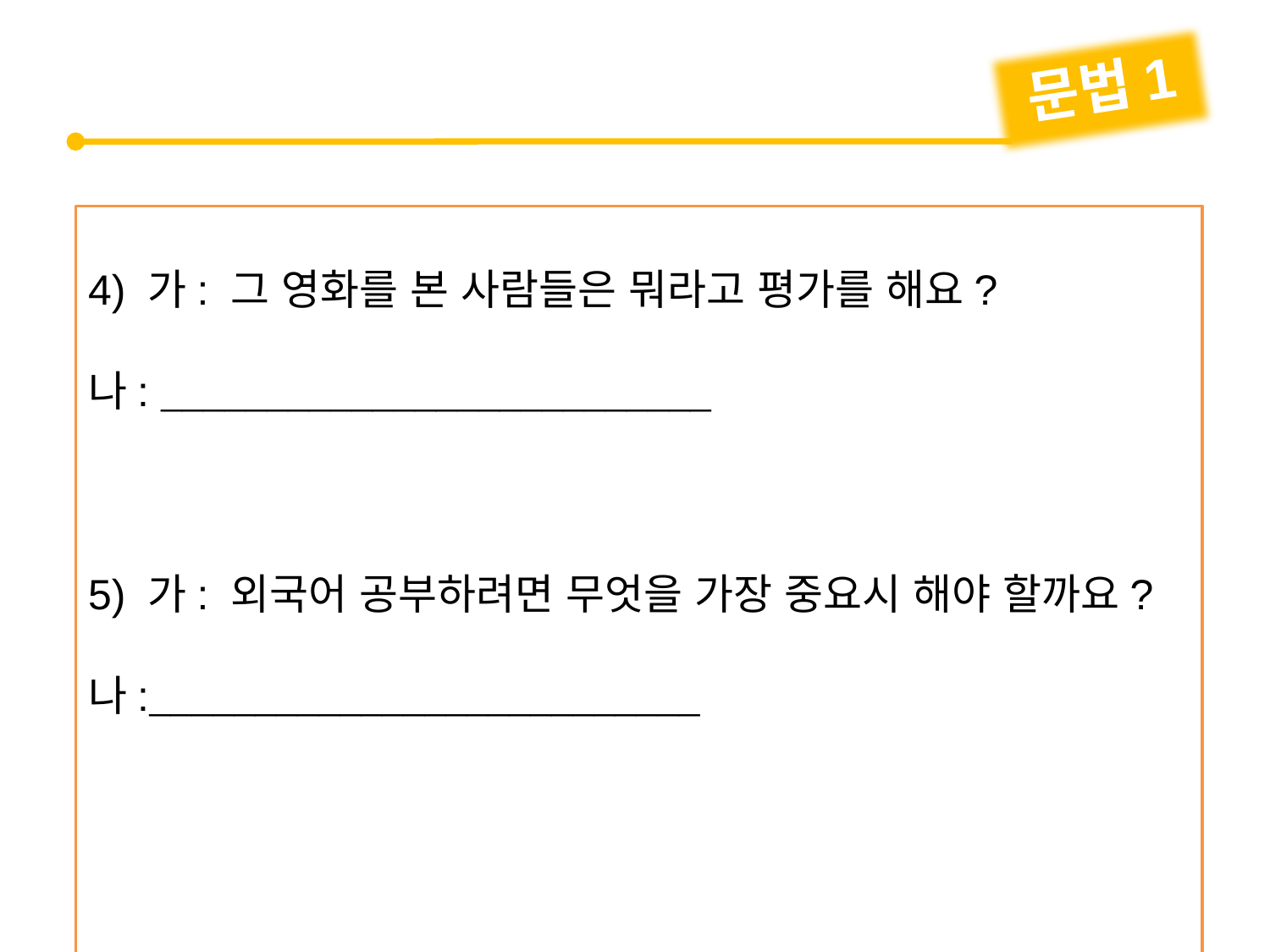

문법1

4) 가: 그 영화를 본 사람들은 뭐라고 평가를 해요?
나: __________________________
5) 가: 외국어 공부하려면 무엇을 가장 중요시 해야 할까요?
나:__________________________